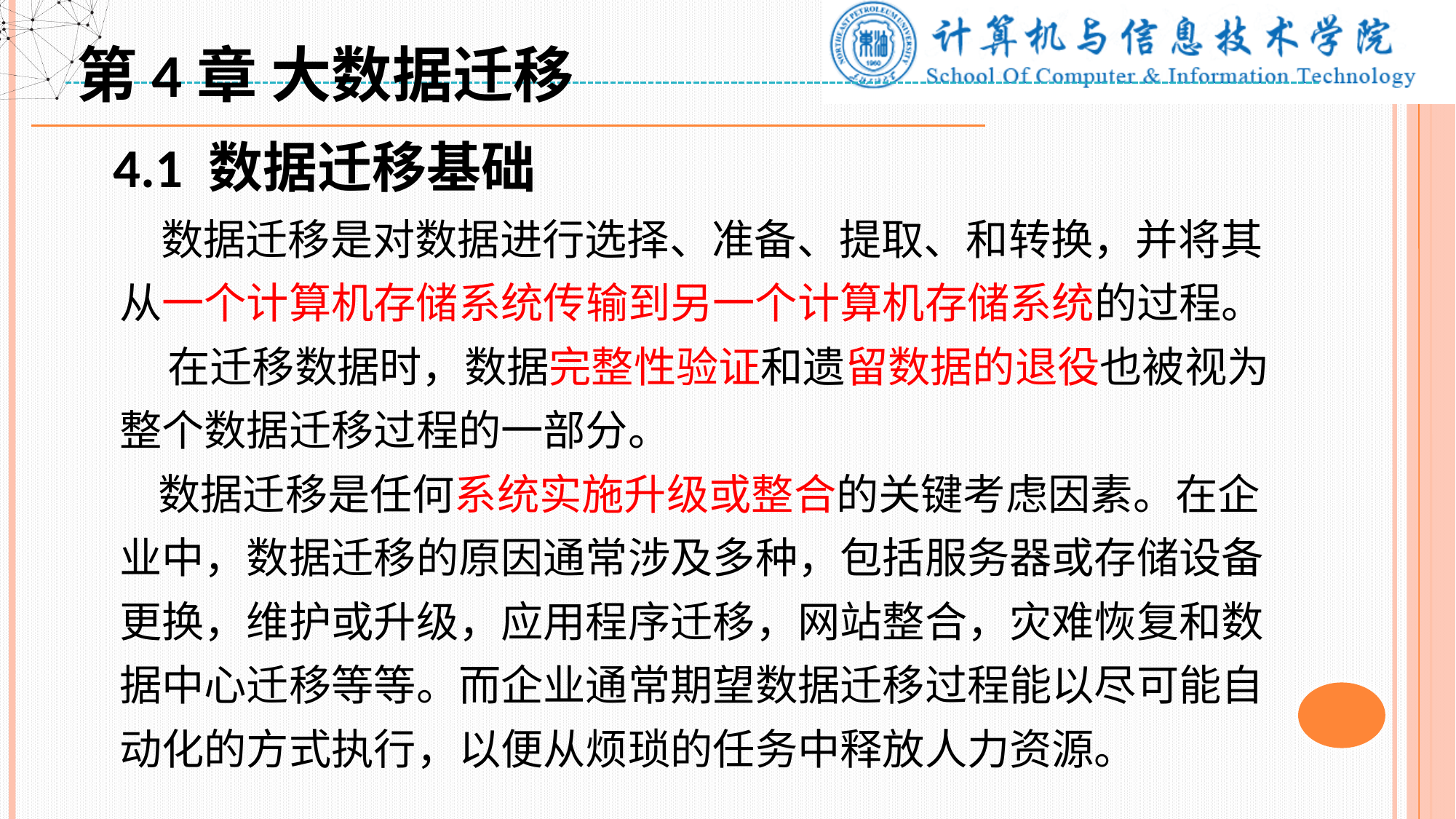

第4章 大数据迁移
4.1 数据迁移基础
    数据迁移是对数据进行选择、准备、提取、和转换，并将其从一个计算机存储系统传输到另一个计算机存储系统的过程。
    在迁移数据时，数据完整性验证和遗留数据的退役也被视为整个数据迁移过程的一部分。
   数据迁移是任何系统实施升级或整合的关键考虑因素。在企业中，数据迁移的原因通常涉及多种，包括服务器或存储设备更换，维护或升级，应用程序迁移，网站整合，灾难恢复和数据中心迁移等等。而企业通常期望数据迁移过程能以尽可能自动化的方式执行，以便从烦琐的任务中释放人力资源。